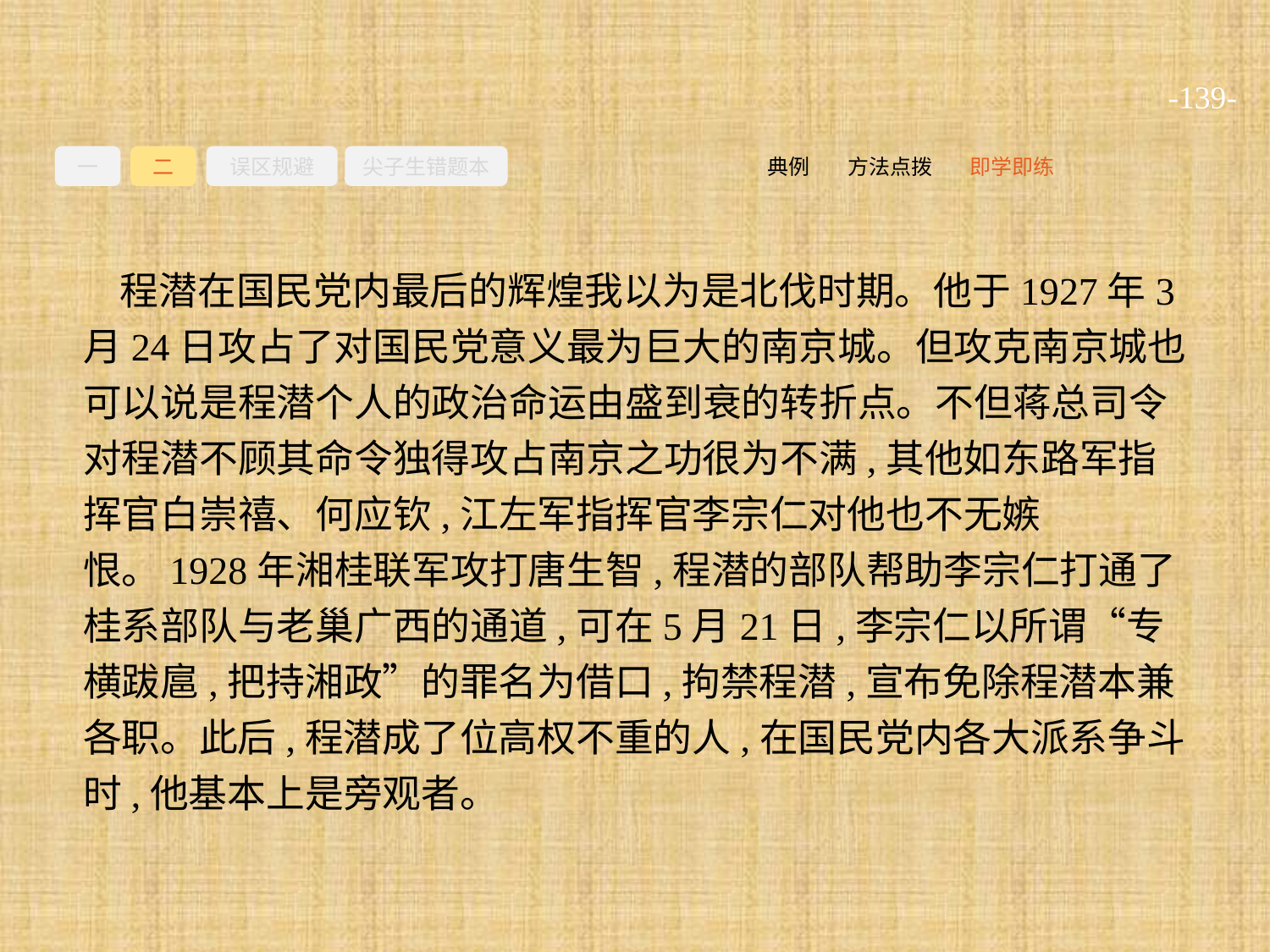

-139-
一
二
误区规避
尖子生错题本
即学即练
方法点拨
典例
程潜在国民党内最后的辉煌我以为是北伐时期。他于1927年3月24日攻占了对国民党意义最为巨大的南京城。但攻克南京城也可以说是程潜个人的政治命运由盛到衰的转折点。不但蒋总司令对程潜不顾其命令独得攻占南京之功很为不满,其他如东路军指挥官白崇禧、何应钦,江左军指挥官李宗仁对他也不无嫉恨。1928年湘桂联军攻打唐生智,程潜的部队帮助李宗仁打通了桂系部队与老巢广西的通道,可在5月21日,李宗仁以所谓“专横跋扈,把持湘政”的罪名为借口,拘禁程潜,宣布免除程潜本兼各职。此后,程潜成了位高权不重的人,在国民党内各大派系争斗时,他基本上是旁观者。